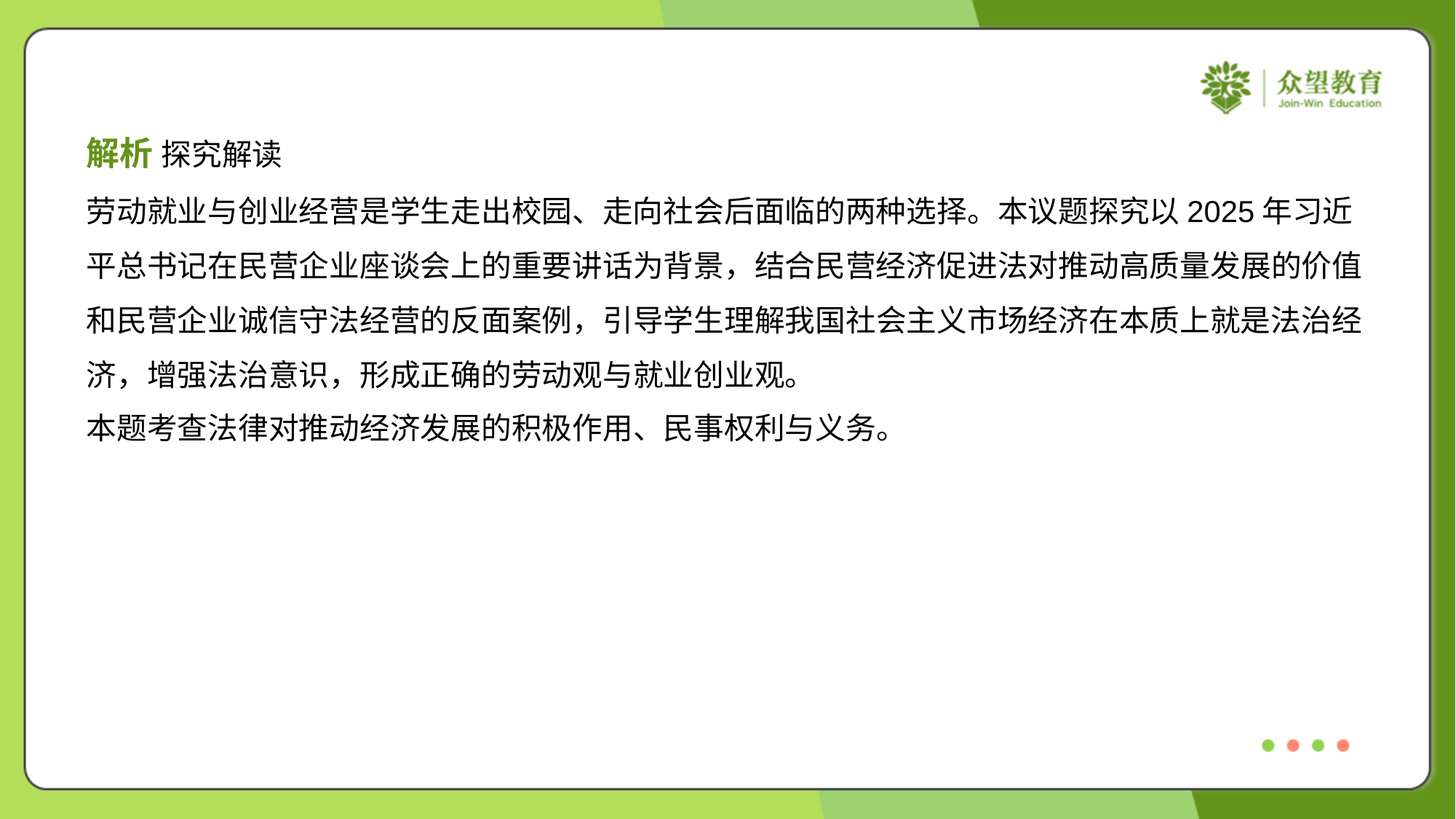

解析 探究解读
劳动就业与创业经营是学生走出校园、走向社会后面临的两种选择。本议题探究以2025年习近
平总书记在民营企业座谈会上的重要讲话为背景，结合民营经济促进法对推动高质量发展的价值
和民营企业诚信守法经营的反面案例，引导学生理解我国社会主义市场经济在本质上就是法治经
济，增强法治意识，形成正确的劳动观与就业创业观。
本题考查法律对推动经济发展的积极作用、民事权利与义务。